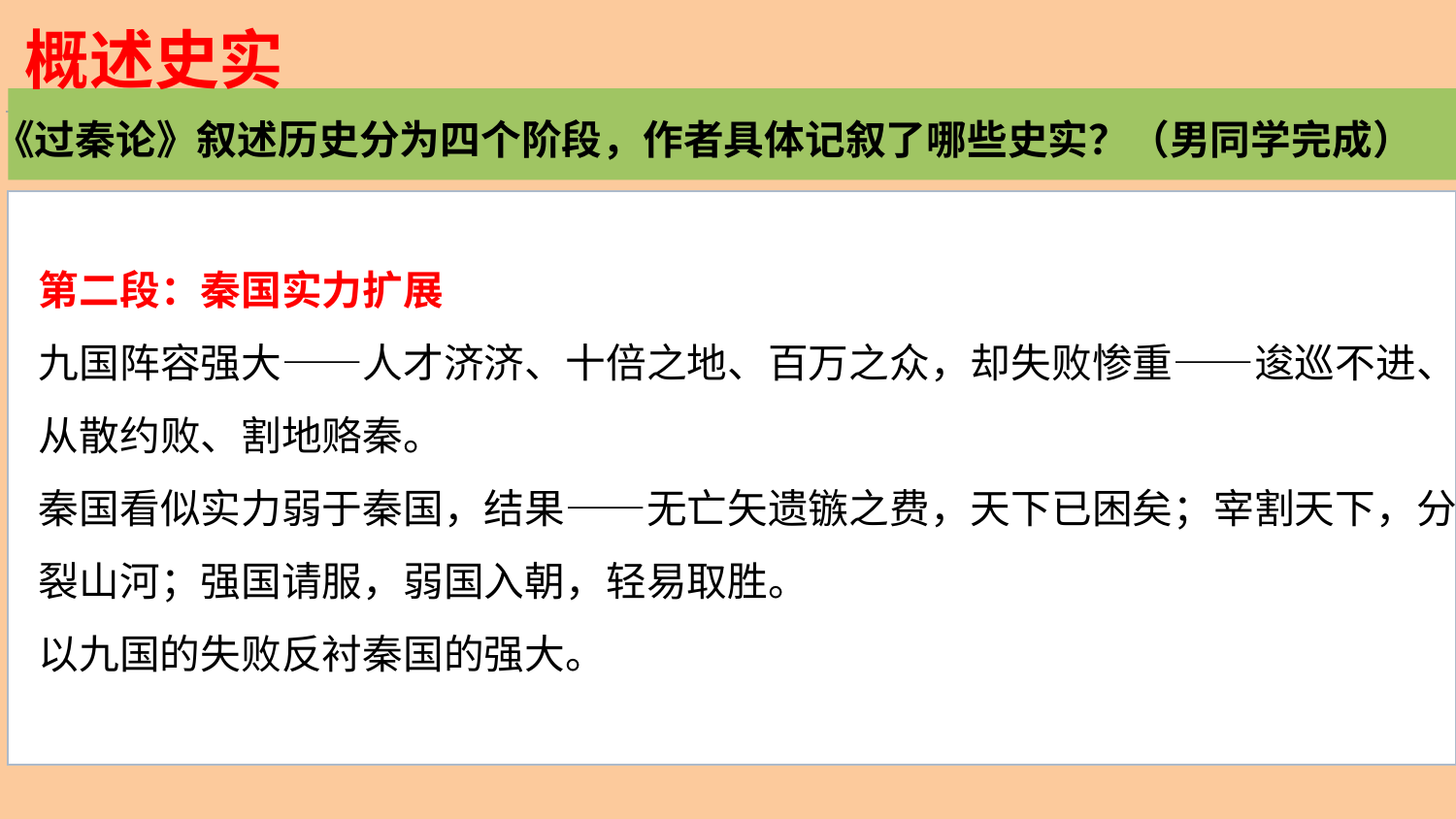

概述史实

《过秦论》叙述历史分为四个阶段，作者具体记叙了哪些史实？（男同学完成）

第二段：秦国实力扩展
九国阵容强大——人才济济、十倍之地、百万之众，却失败惨重——逡巡不进、从散约败、割地赂秦。
秦国看似实力弱于秦国，结果——无亡矢遗镞之费，天下已困矣；宰割天下，分裂山河；强国请服，弱国入朝，轻易取胜。
以九国的失败反衬秦国的强大。